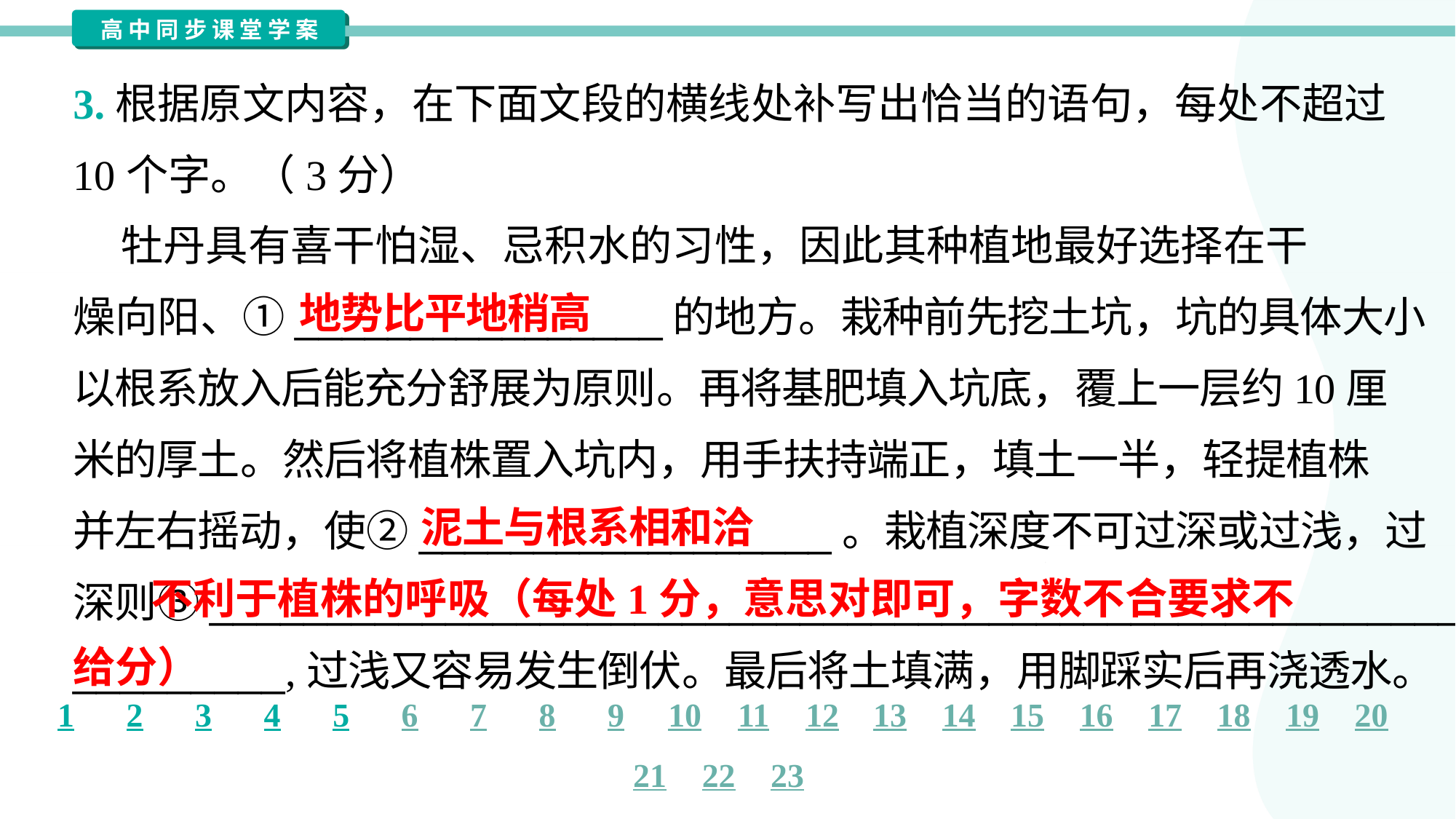

3.根据原文内容，在下面文段的横线处补写出恰当的语句，每处不超过
10个字。（3分）
    牡丹具有喜干怕湿、忌积水的习性，因此其种植地最好选择在干
燥向阳、①________________的地方。栽种前先挖土坑，坑的具体大小
以根系放入后能充分舒展为原则。再将基肥填入坑底，覆上一层约10厘
米的厚土。然后将植株置入坑内，用手扶持端正，填土一半，轻提植株
并左右摇动，使②__________________。栽植深度不可过深或过浅，过
深则③_______________________________________________________
_________,过浅又容易发生倒伏。最后将土填满，用脚踩实后再浇透水。
地势比平地稍高
泥土与根系相和洽
       不利于植株的呼吸（每处1分，意思对即可，字数不合要求不
给分）